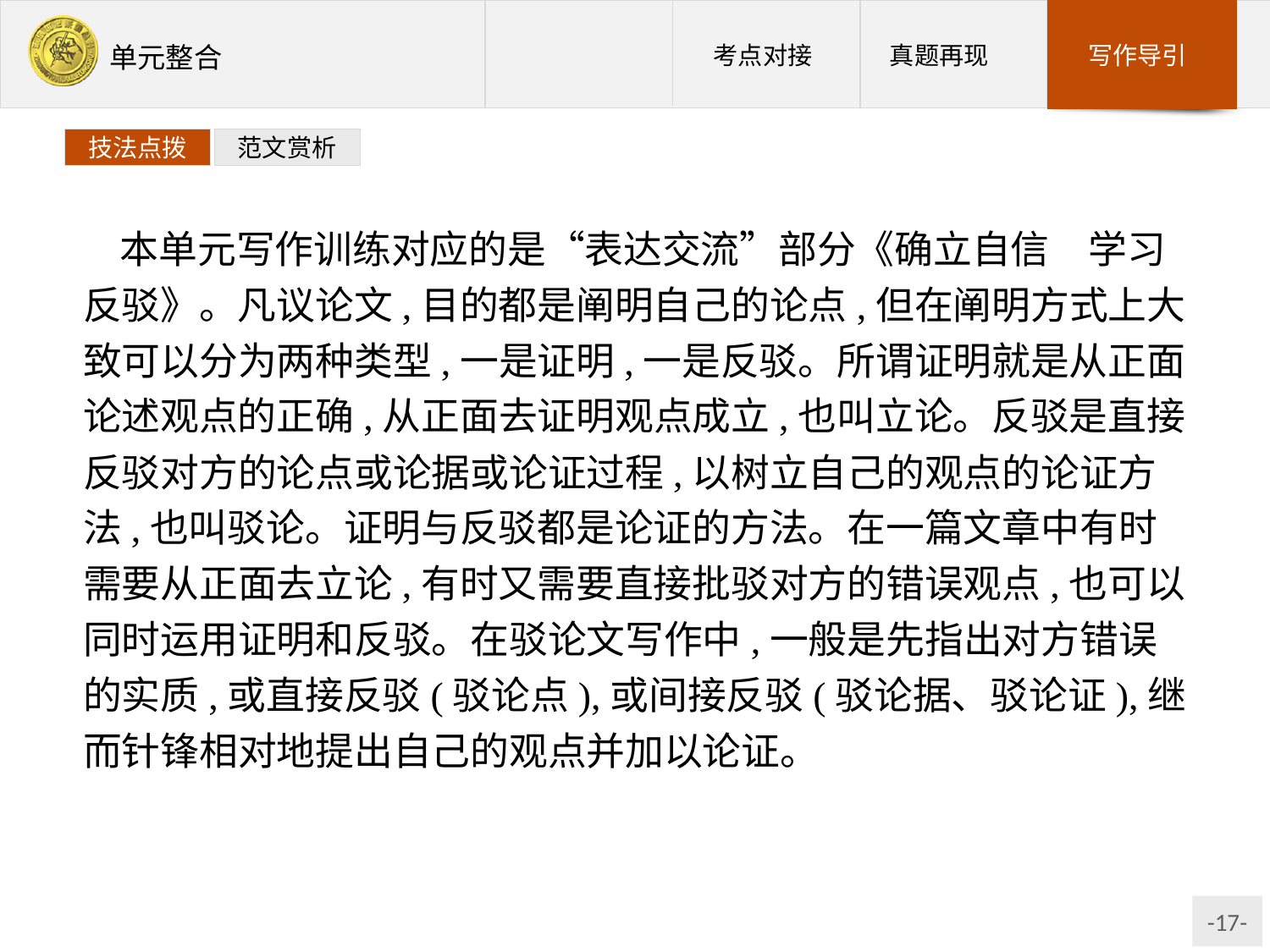

技法点拨
范文赏析
本单元写作训练对应的是“表达交流”部分《确立自信　学习反驳》。凡议论文,目的都是阐明自己的论点,但在阐明方式上大致可以分为两种类型,一是证明,一是反驳。所谓证明就是从正面论述观点的正确,从正面去证明观点成立,也叫立论。反驳是直接反驳对方的论点或论据或论证过程,以树立自己的观点的论证方法,也叫驳论。证明与反驳都是论证的方法。在一篇文章中有时需要从正面去立论,有时又需要直接批驳对方的错误观点,也可以同时运用证明和反驳。在驳论文写作中,一般是先指出对方错误的实质,或直接反驳(驳论点),或间接反驳(驳论据、驳论证),继而针锋相对地提出自己的观点并加以论证。